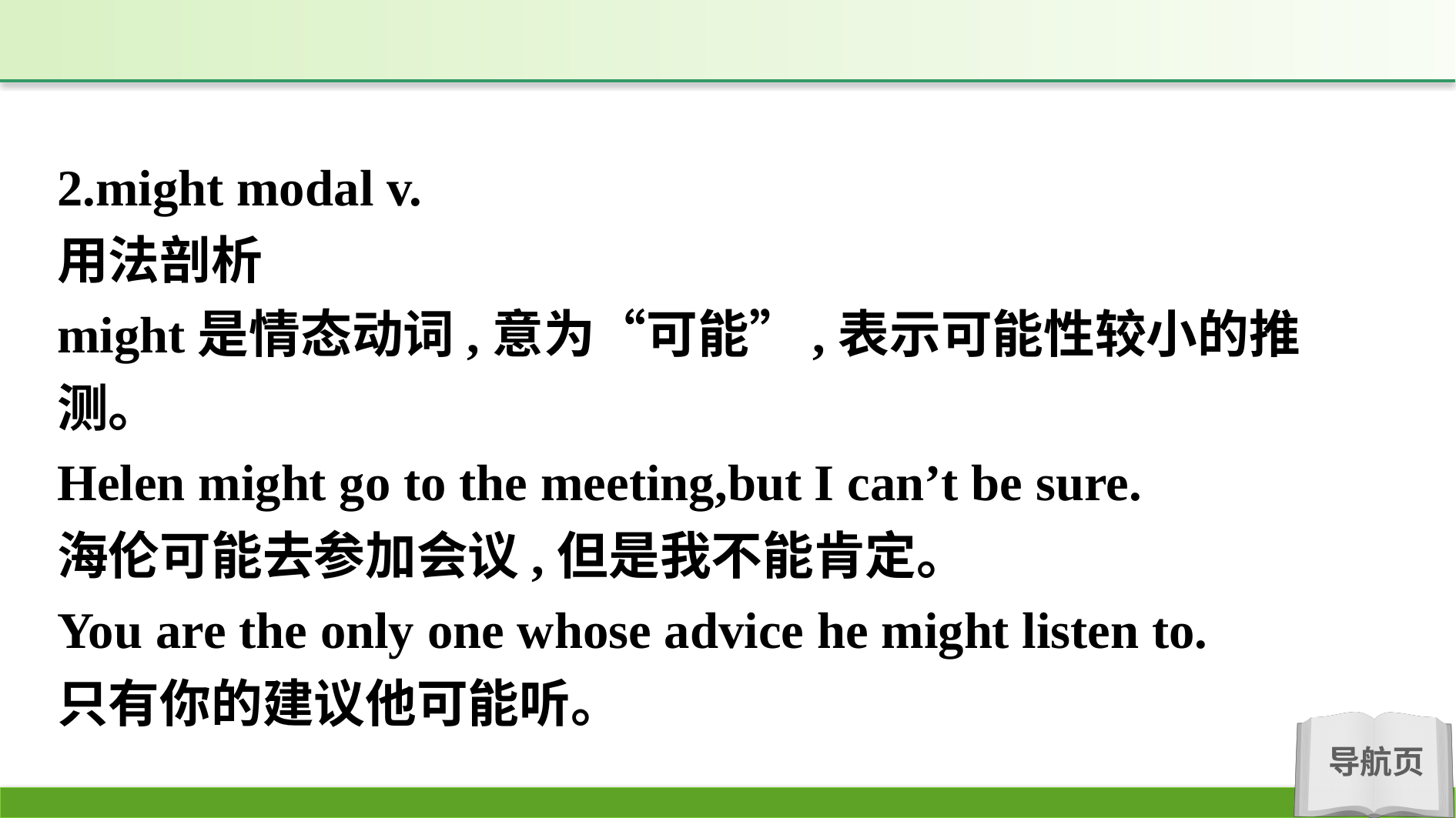

2.might modal v.
用法剖析
might是情态动词,意为“可能”,表示可能性较小的推测。
Helen might go to the meeting,but I can’t be sure.
海伦可能去参加会议,但是我不能肯定。
You are the only one whose advice he might listen to.
只有你的建议他可能听。